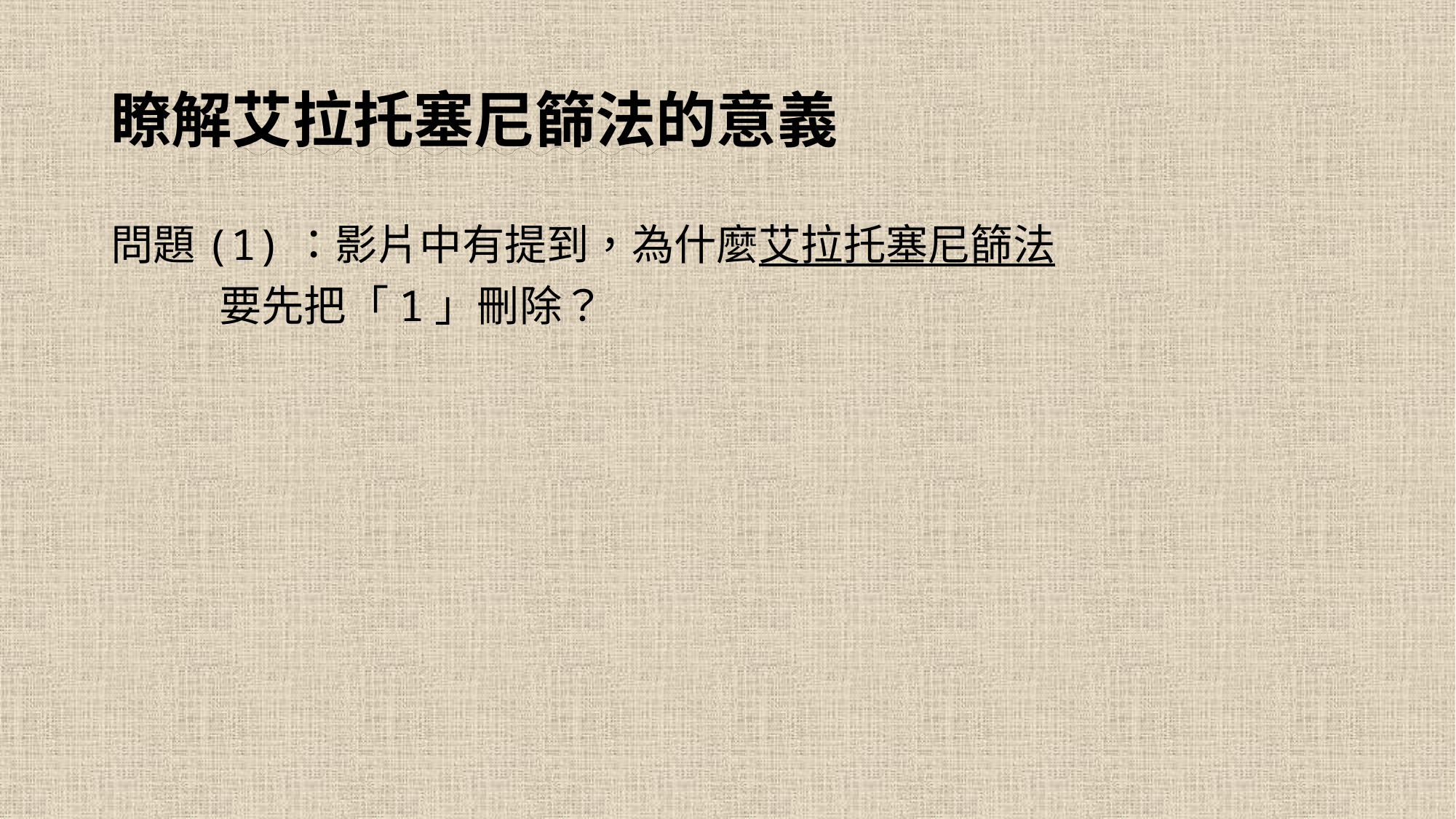

# 瞭解艾拉托塞尼篩法的意義
問題(1)：影片中有提到，為什麼艾拉托塞尼篩法
　       要先把「1」刪除？